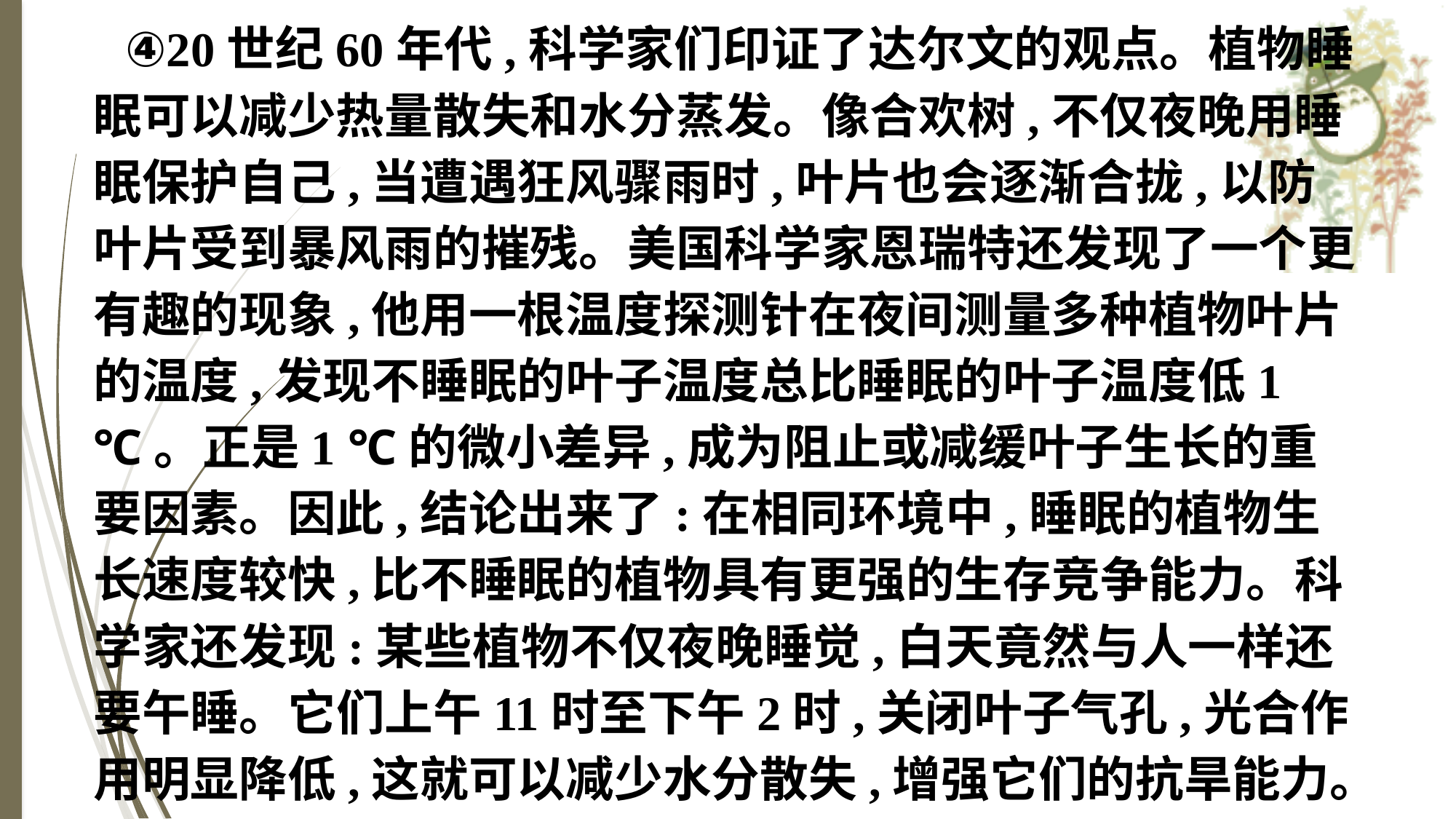

④20世纪60年代,科学家们印证了达尔文的观点。植物睡眠可以减少热量散失和水分蒸发。像合欢树,不仅夜晚用睡眠保护自己,当遭遇狂风骤雨时,叶片也会逐渐合拢,以防叶片受到暴风雨的摧残。美国科学家恩瑞特还发现了一个更有趣的现象,他用一根温度探测针在夜间测量多种植物叶片的温度,发现不睡眠的叶子温度总比睡眠的叶子温度低1 ℃。正是1 ℃的微小差异,成为阻止或减缓叶子生长的重要因素。因此,结论出来了:在相同环境中,睡眠的植物生长速度较快,比不睡眠的植物具有更强的生存竞争能力。科学家还发现:某些植物不仅夜晚睡觉,白天竟然与人一样还要午睡。它们上午11时至下午2时,关闭叶子气孔,光合作用明显降低,这就可以减少水分散失,增强它们的抗旱能力。